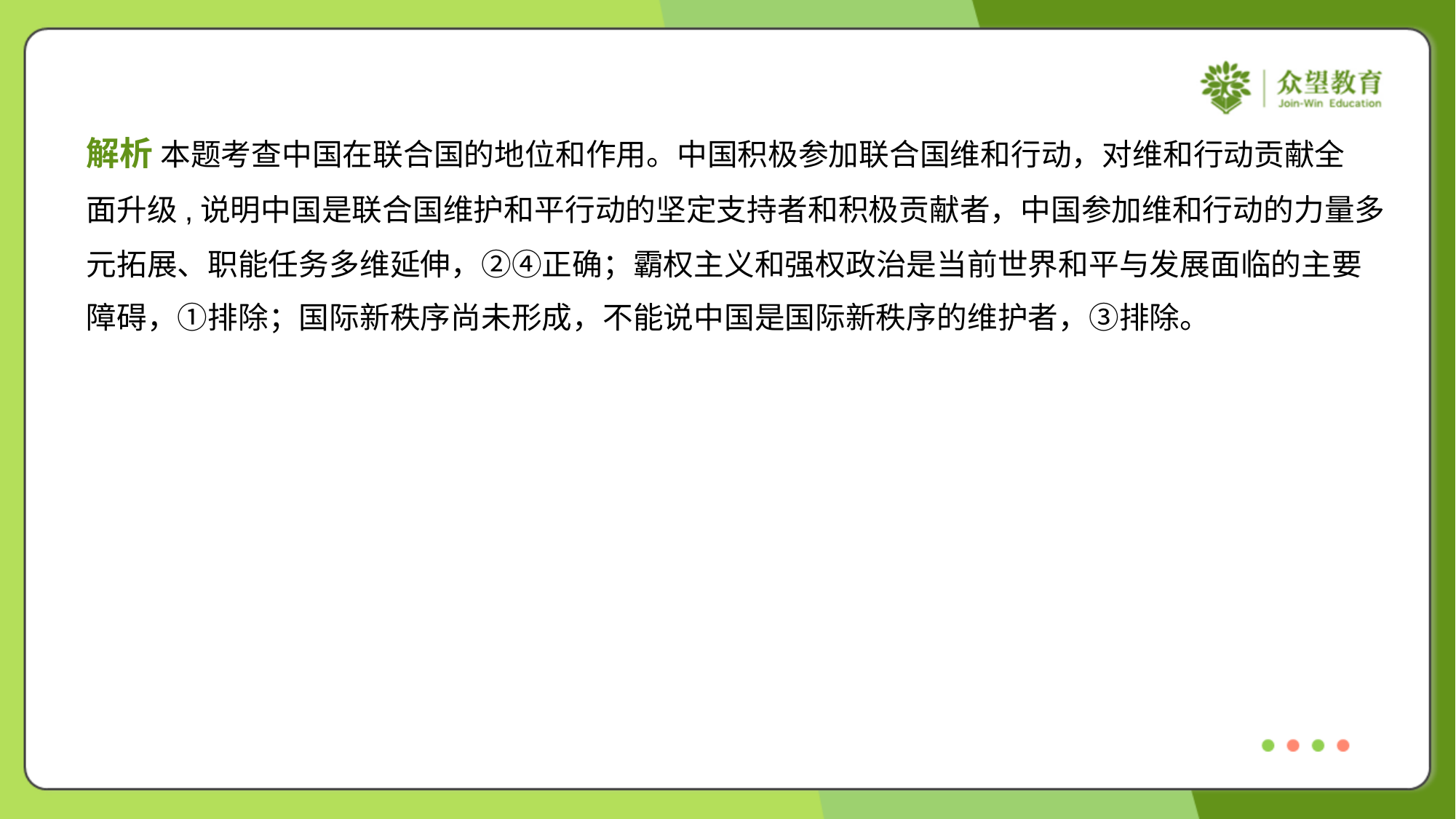

解析 本题考查中国在联合国的地位和作用。中国积极参加联合国维和行动，对维和行动贡献全
面升级,说明中国是联合国维护和平行动的坚定支持者和积极贡献者，中国参加维和行动的力量多
元拓展、职能任务多维延伸，②④正确；霸权主义和强权政治是当前世界和平与发展面临的主要
障碍，①排除；国际新秩序尚未形成，不能说中国是国际新秩序的维护者，③排除。